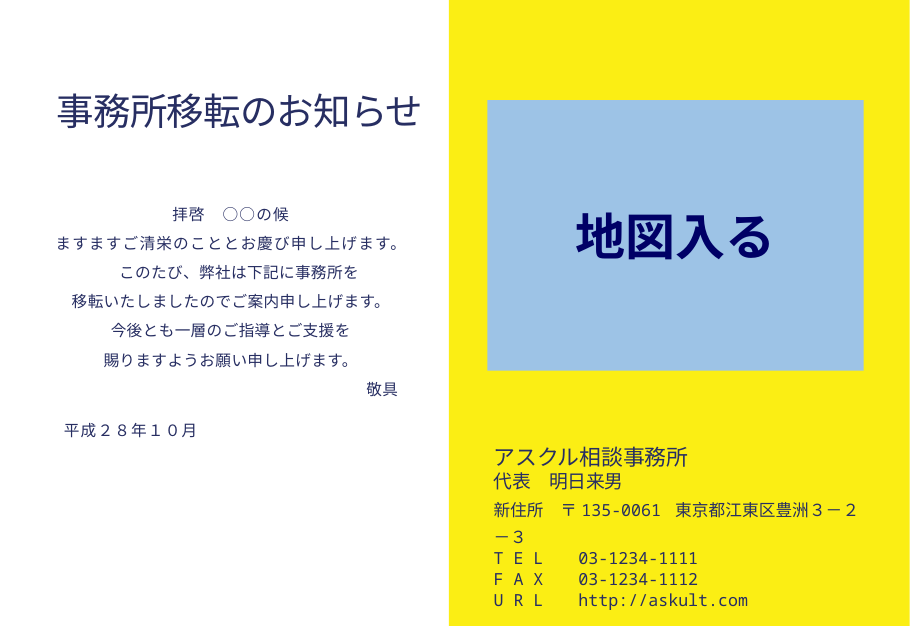

事務所移転のお知らせ
地図入る
拝啓　○○の候
ますますご清栄のこととお慶び申し上げます。
　このたび、弊社は下記に事務所を
移転いたしましたのでご案内申し上げます。
今後とも一層のご指導とご支援を
賜りますようお願い申し上げます。
敬具
　平成２８年１０月
アスクル相談事務所
代表　明日来男
新住所　〒135-0061 東京都江東区豊洲３－２－３
T E L 　03-1234-1111
F A X 　03-1234-1112
U R L 　http://askult.com